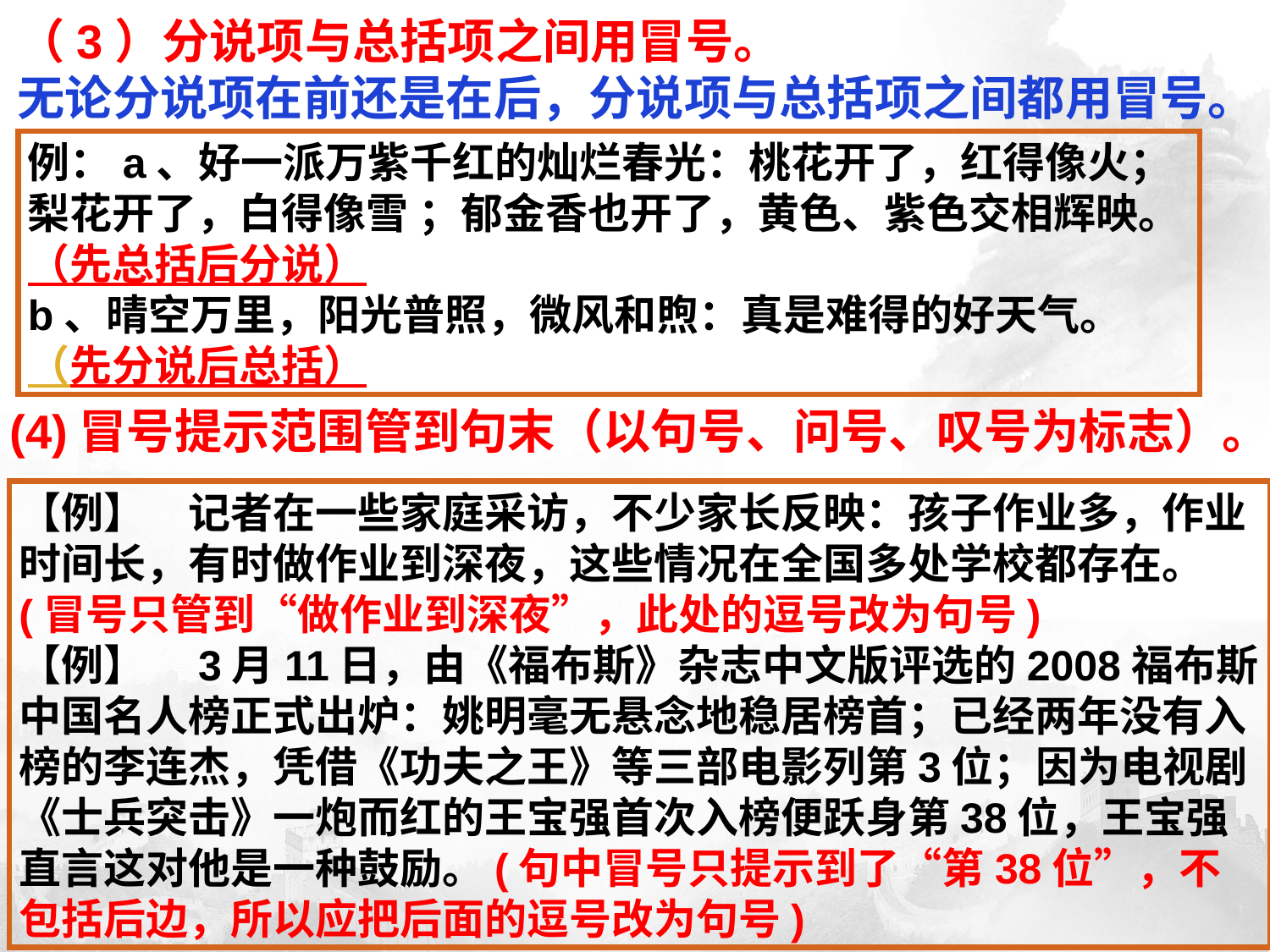

（3）分说项与总括项之间用冒号。
无论分说项在前还是在后，分说项与总括项之间都用冒号。
例：a、好一派万紫千红的灿烂春光：桃花开了，红得像火；梨花开了，白得像雪 ；郁金香也开了，黄色、紫色交相辉映。（先总括后分说）
b、晴空万里，阳光普照，微风和煦：真是难得的好天气。（先分说后总括）
(4)冒号提示范围管到句末（以句号、问号、叹号为标志）。

【例】　记者在一些家庭采访，不少家长反映：孩子作业多，作业时间长，有时做作业到深夜，这些情况在全国多处学校都存在。(冒号只管到“做作业到深夜”，此处的逗号改为句号)
【例】　3月11日，由《福布斯》杂志中文版评选的2008福布斯中国名人榜正式出炉：姚明毫无悬念地稳居榜首；已经两年没有入榜的李连杰，凭借《功夫之王》等三部电影列第3位；因为电视剧《士兵突击》一炮而红的王宝强首次入榜便跃身第38位，王宝强直言这对他是一种鼓励。(句中冒号只提示到了“第38位”，不包括后边，所以应把后面的逗号改为句号)